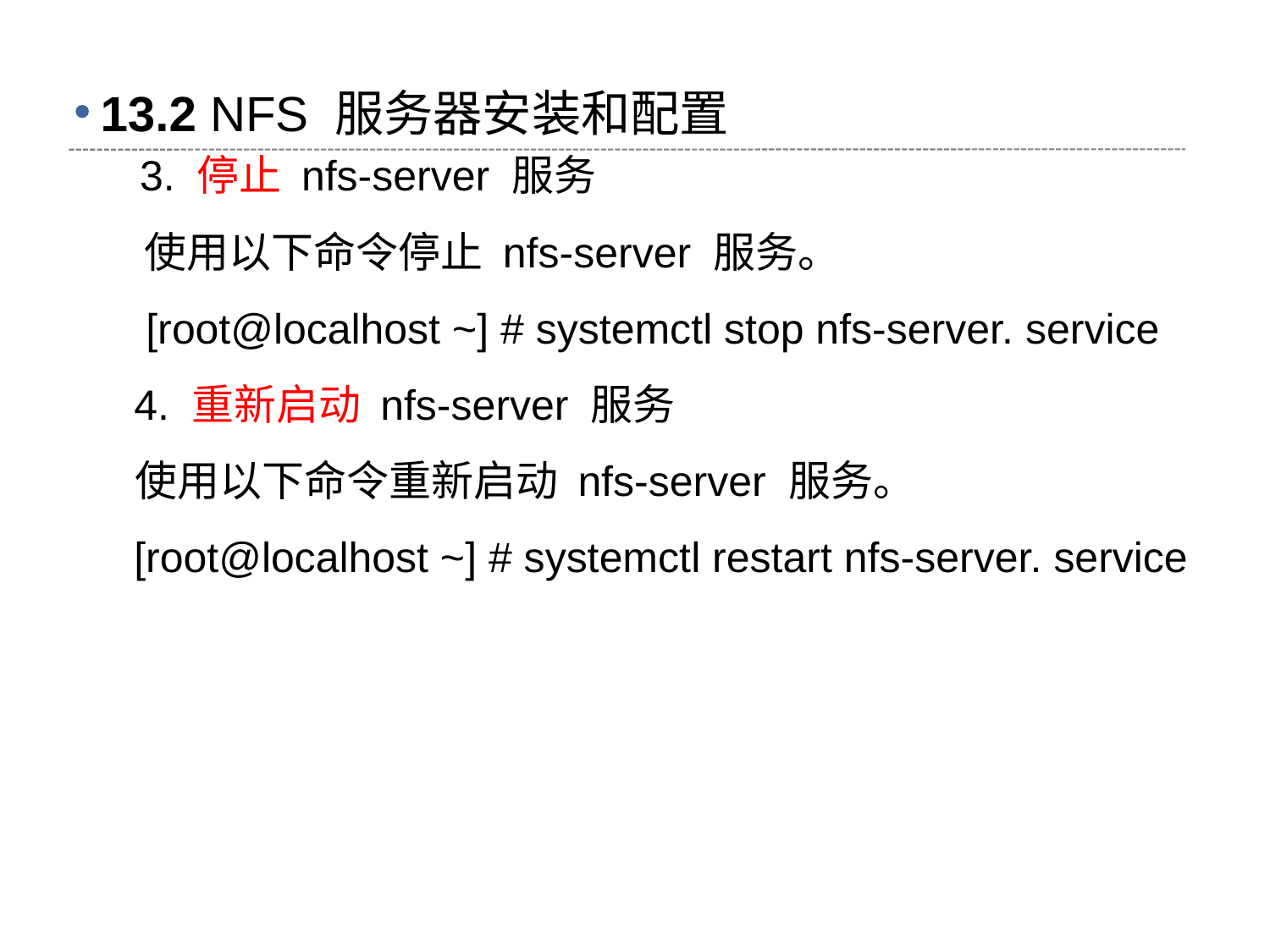

# 13.2 NFS 服务器安装和配置

    3. 停止 nfs-server 服务
     使用以下命令停止 nfs-server 服务。
     [root@localhost ~] # systemctl stop nfs-server. service
    4. 重新启动 nfs-server 服务
    使用以下命令重新启动 nfs-server 服务。
    [root@localhost ~] # systemctl restart nfs-server. service